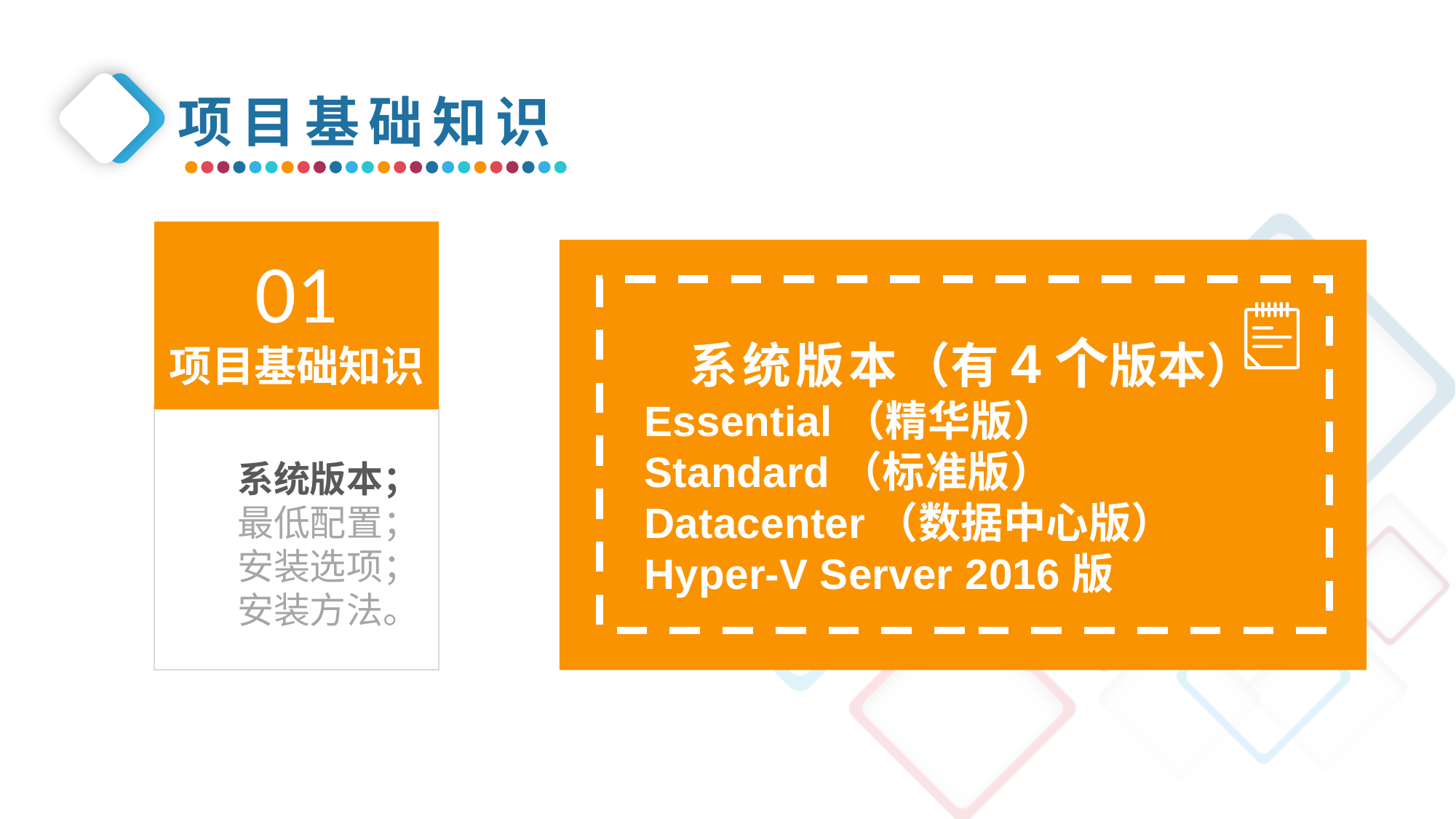

项目基础知识

01
项目基础知识

系统版本（有4个版本）

Essential（精华版）
Standard（标准版）
Datacenter（数据中心版）
Hyper-V Server 2016版

系统版本；
最低配置；
安装选项；
安装方法。